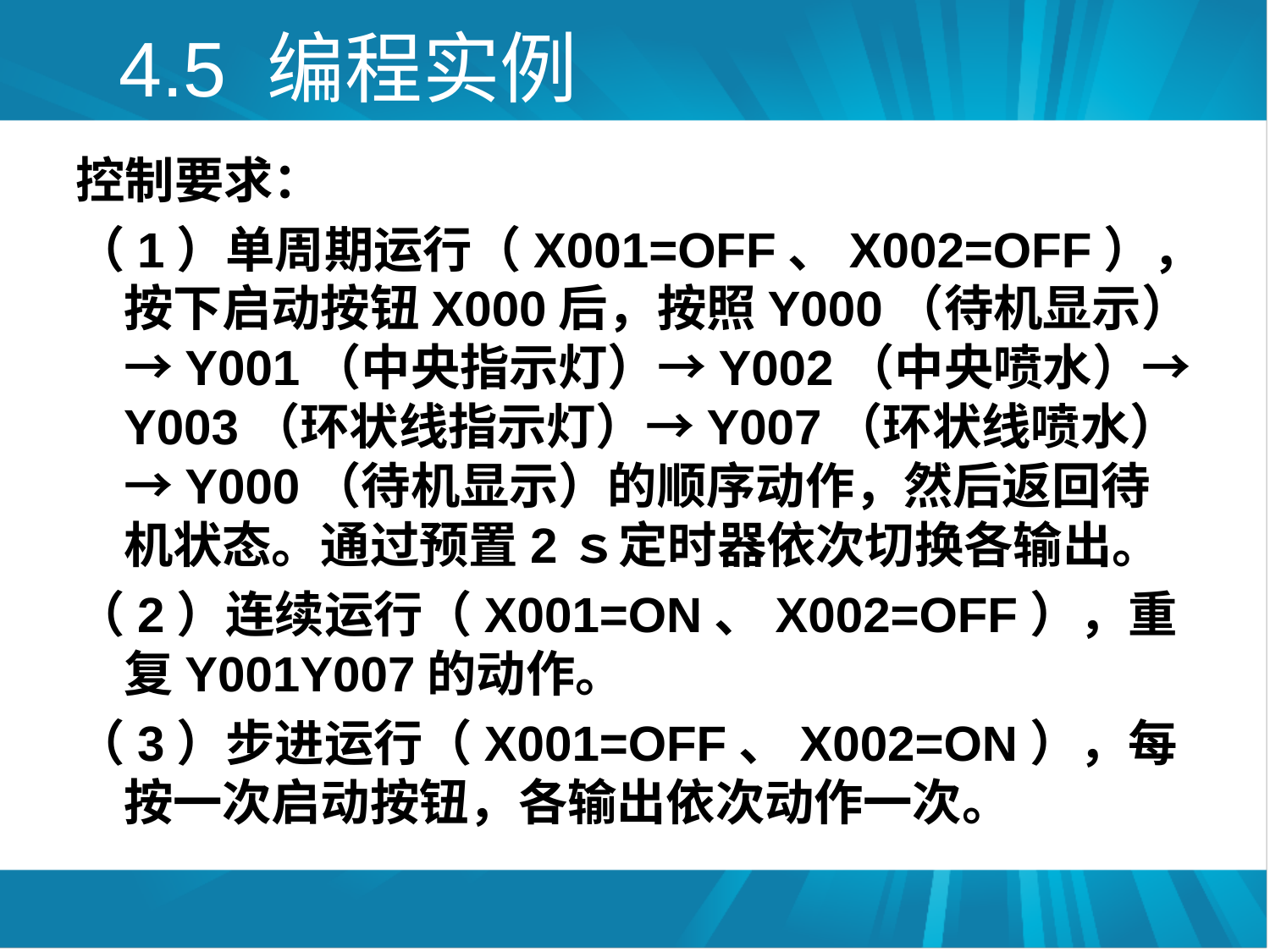

# 4.5 编程实例
控制要求：
（1）单周期运行（X001=OFF、X002=OFF），按下启动按钮X000后，按照Y000（待机显示）→Y001（中央指示灯）→Y002（中央喷水）→Y003（环状线指示灯）→Y007（环状线喷水）→Y000（待机显示）的顺序动作，然后返回待机状态。通过预置2ｓ定时器依次切换各输出。
（2）连续运行（X001=ON、X002=OFF），重复Y001Y007的动作。
（3）步进运行（X001=OFF、X002=ON），每按一次启动按钮，各输出依次动作一次。